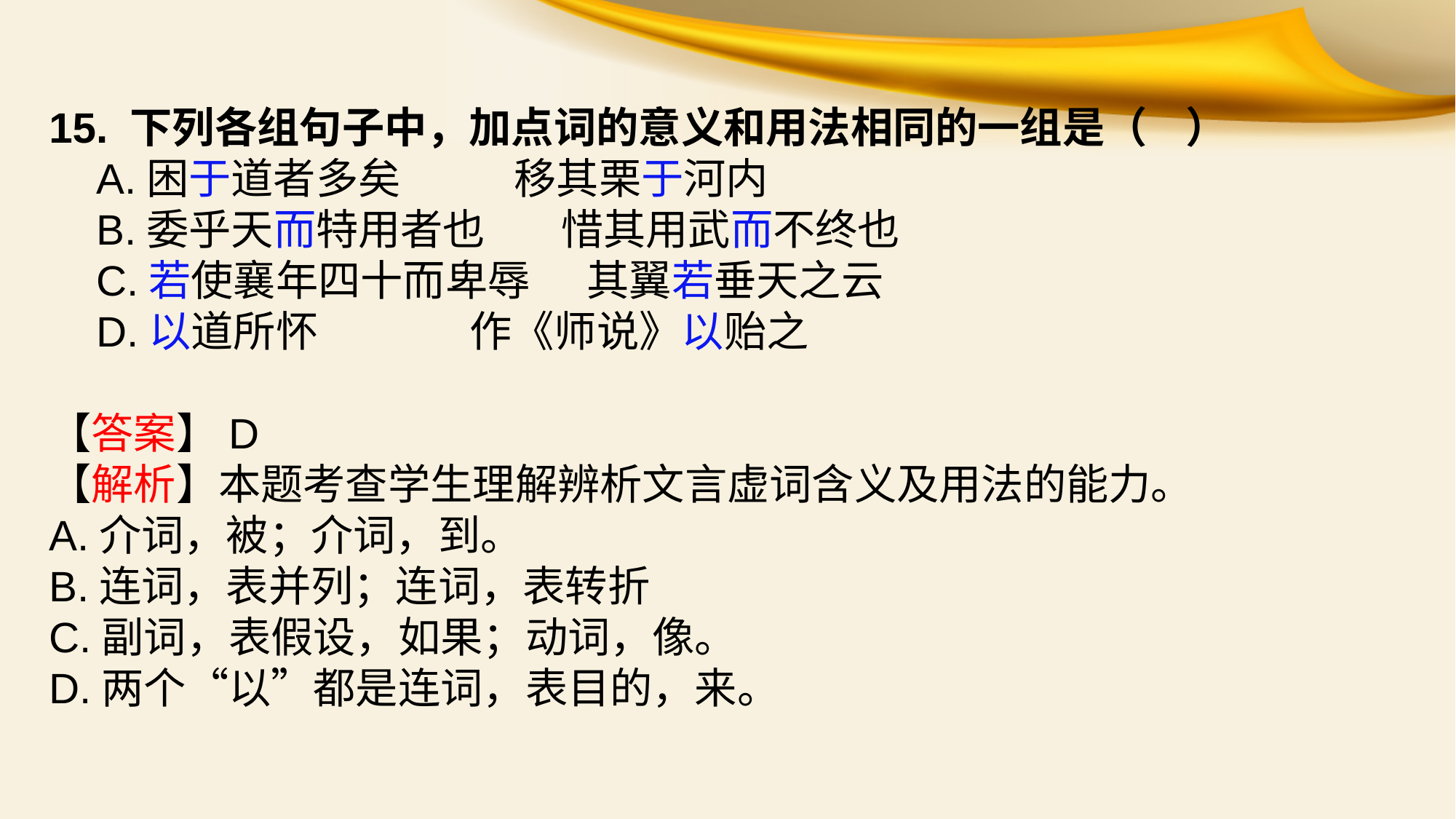

15. 下列各组句子中，加点词的意义和用法相同的一组是（    ）
    A.困于道者多矣            移其栗于河内
    B.委乎天而特用者也        惜其用武而不终也
    C.若使襄年四十而卑辱      其翼若垂天之云
    D.以道所怀                作《师说》以贻之

【答案】D
【解析】本题考查学生理解辨析文言虚词含义及用法的能力。
A.介词，被；介词，到。
B.连词，表并列；连词，表转折
C.副词，表假设，如果；动词，像。
D.两个“以”都是连词，表目的，来。